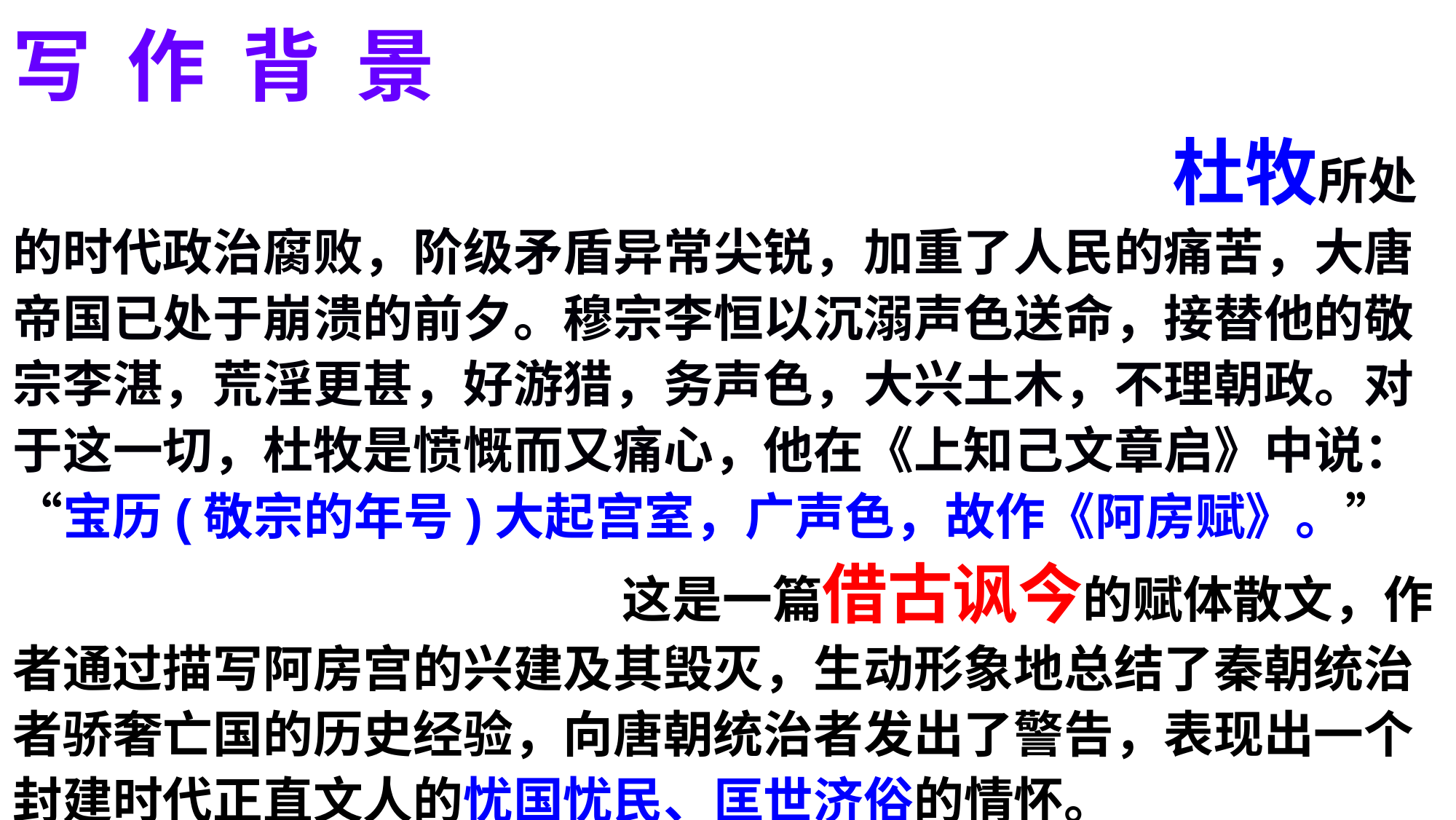

写  作  背  景                                                                                                                          杜牧所处的时代政治腐败，阶级矛盾异常尖锐，加重了人民的痛苦，大唐帝国已处于崩溃的前夕。穆宗李恒以沉溺声色送命，接替他的敬宗李湛，荒淫更甚，好游猎，务声色，大兴土木，不理朝政。对于这一切，杜牧是愤慨而又痛心，他在《上知己文章启》中说：“宝历(敬宗的年号)大起宫室，广声色，故作《阿房赋》。”                                                           这是一篇借古讽今的赋体散文，作者通过描写阿房宫的兴建及其毁灭，生动形象地总结了秦朝统治者骄奢亡国的历史经验，向唐朝统治者发出了警告，表现出一个封建时代正直文人的忧国忧民、匡世济俗的情怀。